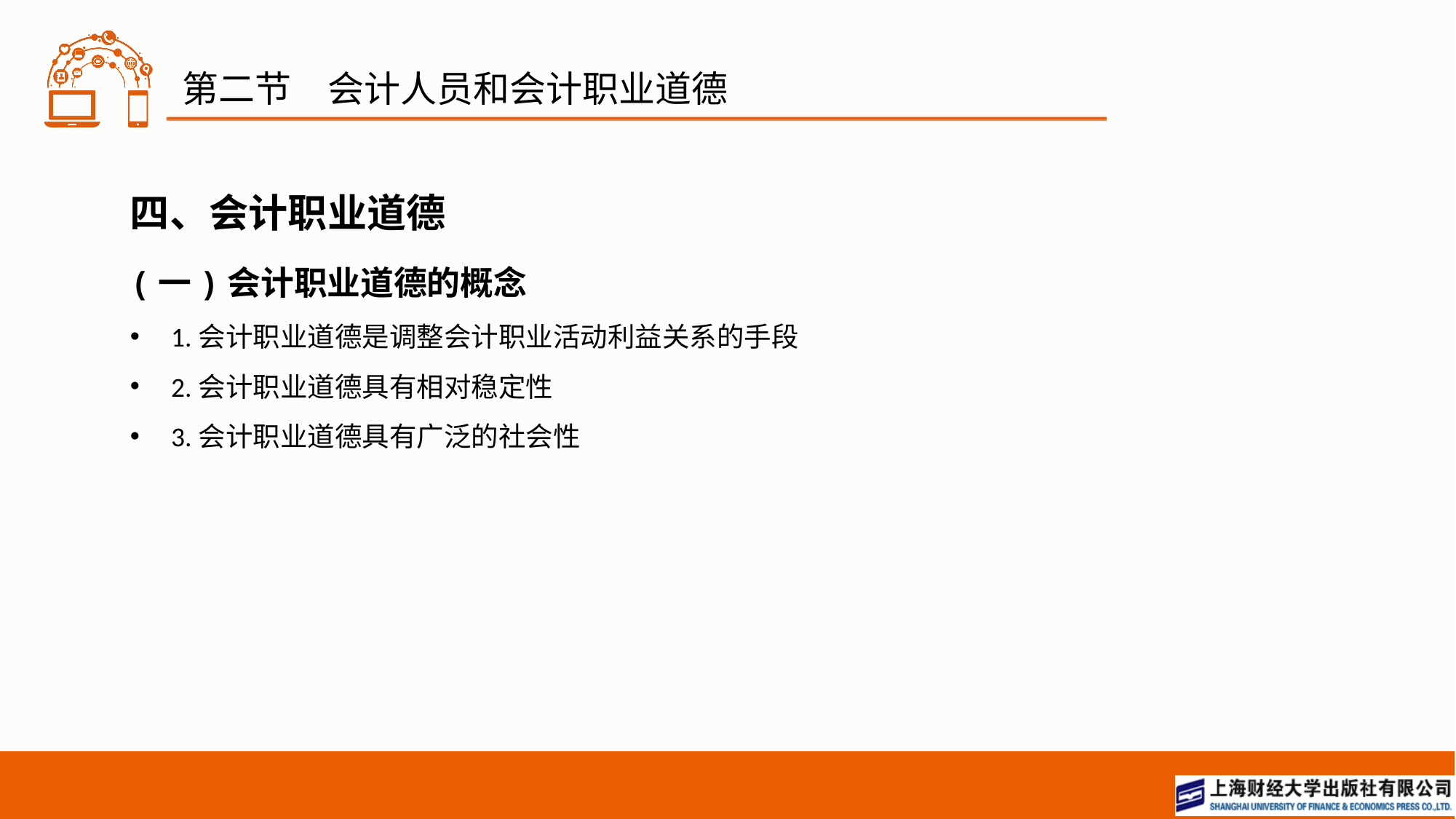

# 第二节　会计人员和会计职业道德
四、会计职业道德
(一)会计职业道德的概念
1.会计职业道德是调整会计职业活动利益关系的手段
2.会计职业道德具有相对稳定性
3.会计职业道德具有广泛的社会性